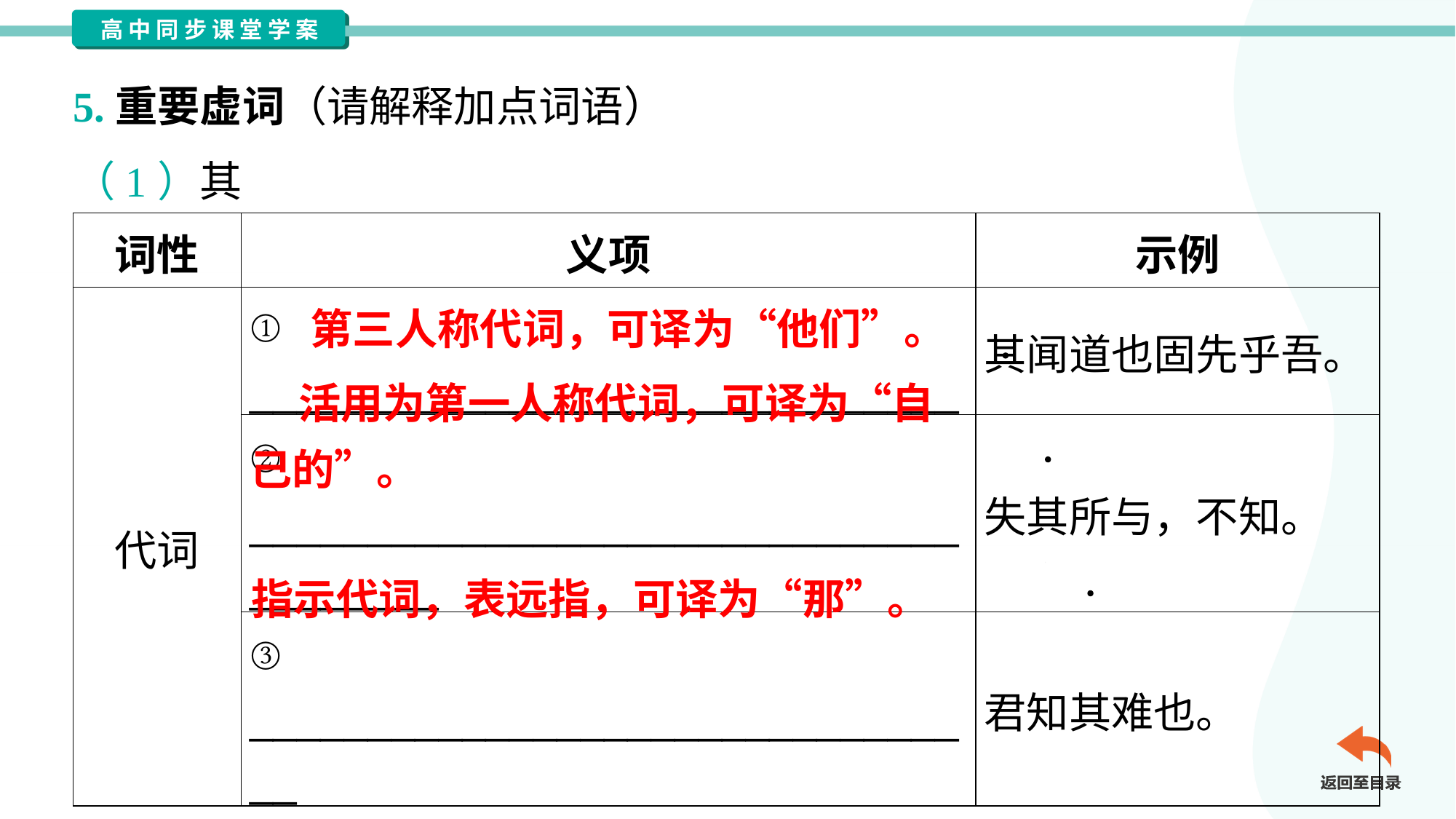

5.重要虚词（请解释加点词语）
（1）其
| 词性 | 义项 | 示例 |
| --- | --- | --- |
| 代词 | ① \_\_\_\_\_\_\_\_\_\_\_\_\_\_\_\_\_\_\_\_\_\_\_\_\_\_\_\_\_\_ | 其闻道也固先乎吾。 |
|  | ② \_\_\_\_\_\_\_\_\_\_\_\_\_\_\_\_\_\_\_\_\_\_\_\_\_\_\_\_\_\_ \_\_\_\_\_\_\_\_ | 失其所与，不知。 |
|  | ③ \_\_\_\_\_\_\_\_\_\_\_\_\_\_\_\_\_\_\_\_\_\_\_\_\_\_\_\_\_\_\_\_ | 君知其难也。 |
第三人称代词，可译为“他们”。

    活用为第一人称代词，可译为“自己的”。

指示代词，表远指，可译为“那”。